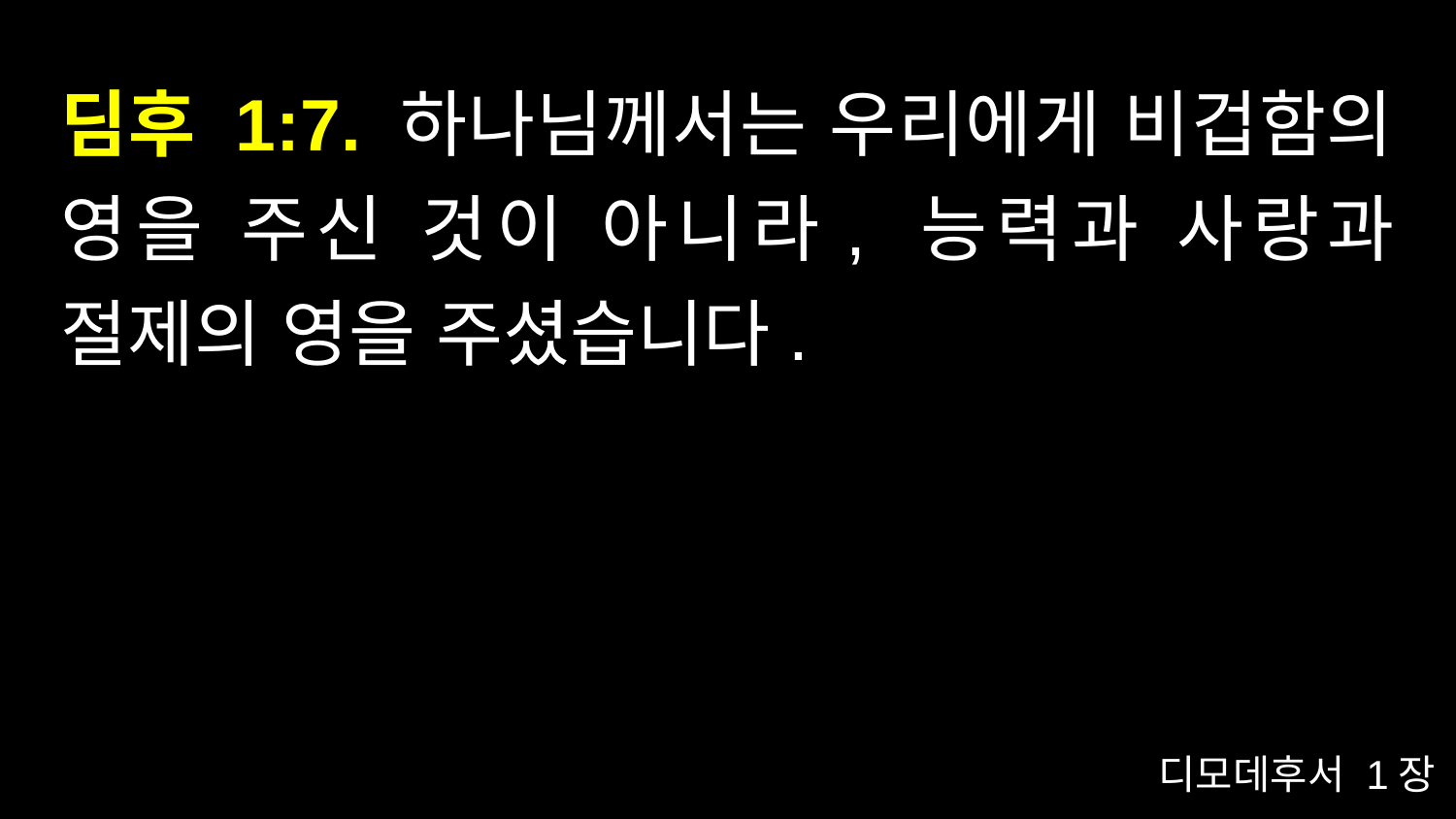

# 딤후 1:7. 하나님께서는 우리에게 비겁함의 영을 주신 것이 아니라, 능력과 사랑과 절제의 영을 주셨습니다.
디모데후서 1장